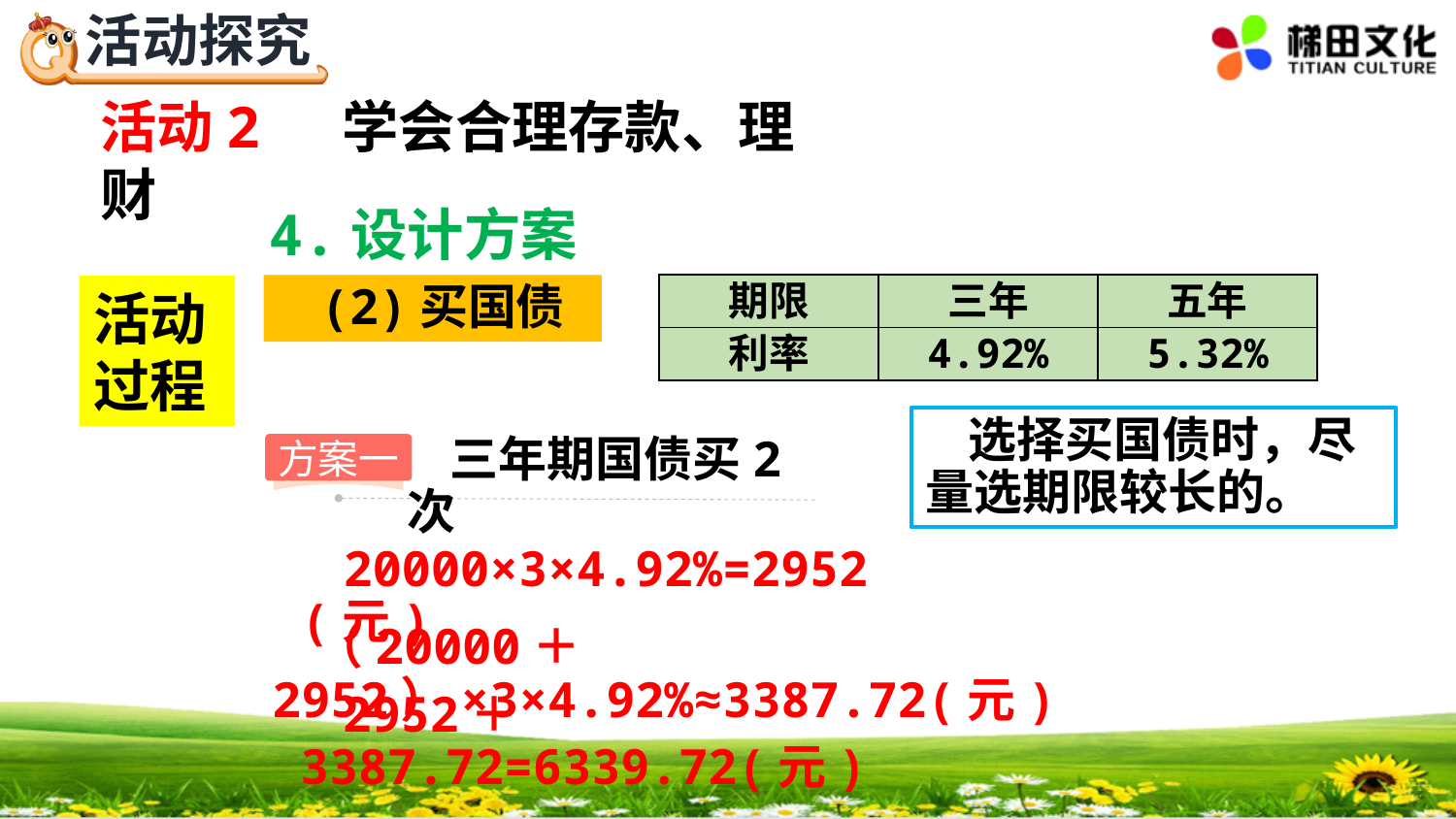

活动2  学会合理存款、理财
4.设计方案
活动过程
(2)买国债
| 期限 | 三年 | 五年 |
| --- | --- | --- |
| 利率 | 4.92% | 5.32% |
选择买国债时，尽量选期限较长的。
三年期国债买2次
方案一

20000×3×4.92%=2952(元)
（20000＋2952）×3×4.92%≈3387.72(元)
2952＋3387.72=6339.72(元)